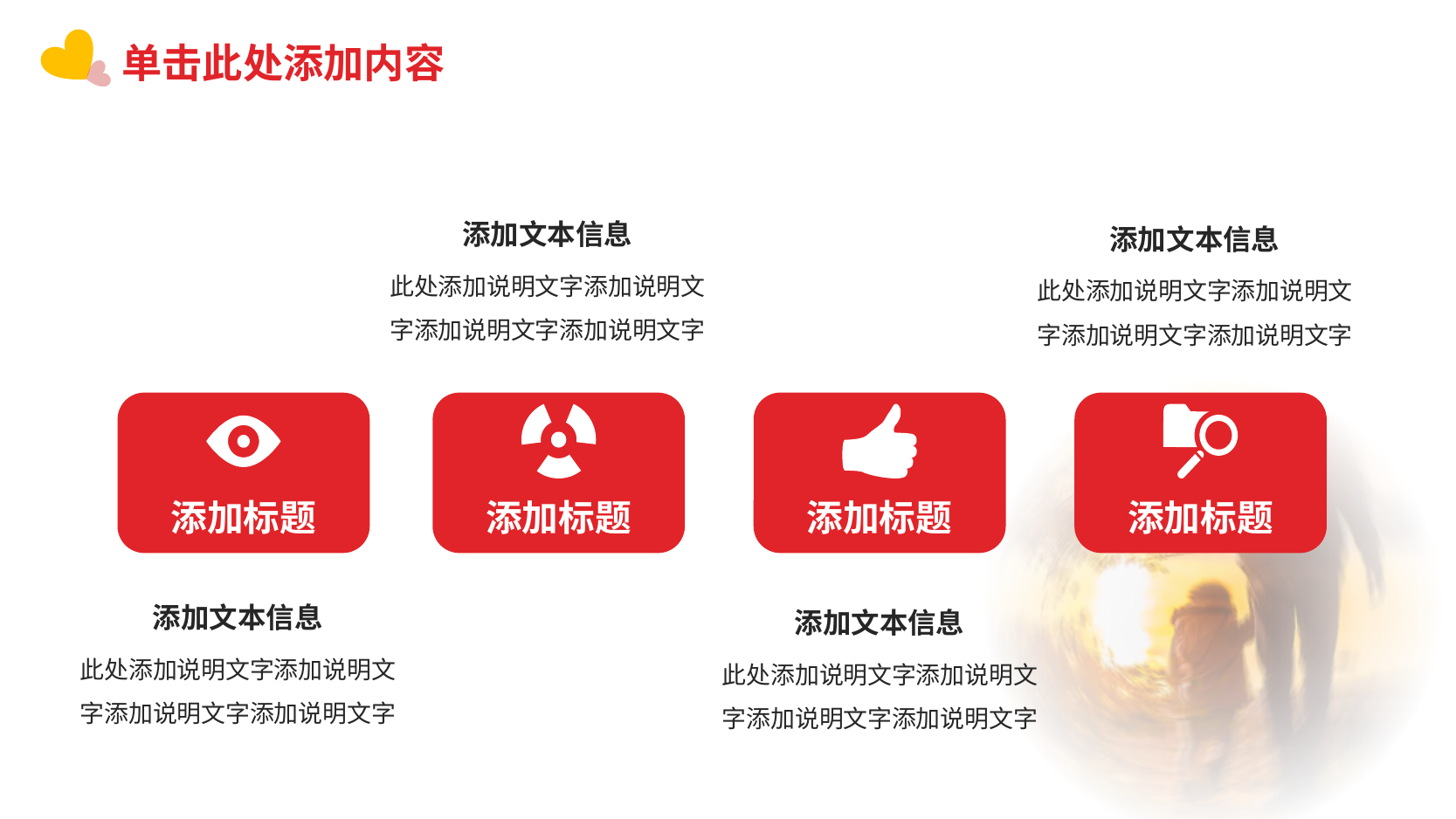

单击此处添加内容

添加文本信息
此处添加说明文字添加说明文字添加说明文字添加说明文字
添加文本信息
此处添加说明文字添加说明文字添加说明文字添加说明文字
添加标题

添加标题

添加标题

添加标题

添加文本信息
此处添加说明文字添加说明文字添加说明文字添加说明文字
添加文本信息
此处添加说明文字添加说明文字添加说明文字添加说明文字